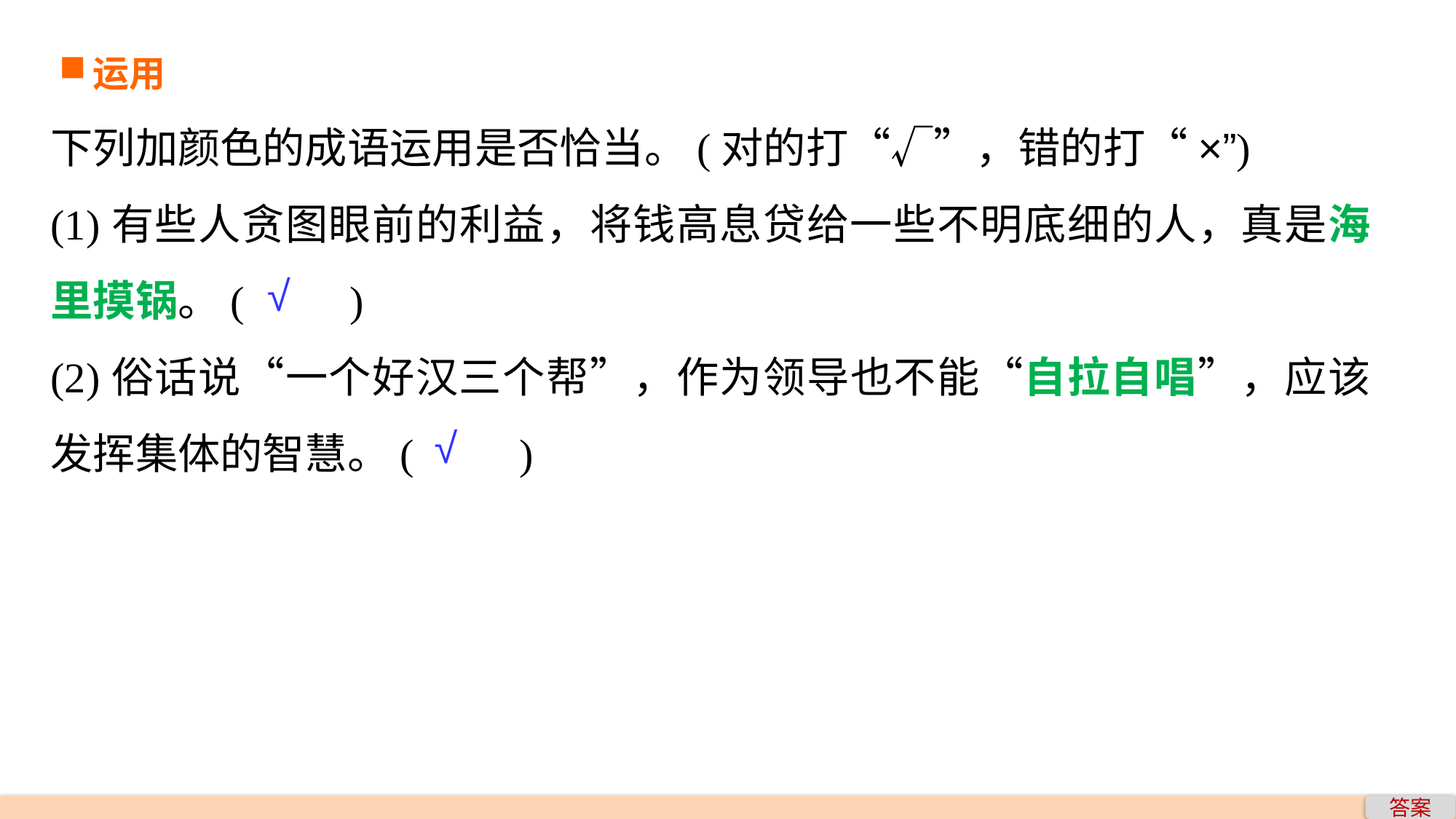

运用
下列加颜色的成语运用是否恰当。(对的打“√”，错的打“×”)
(1)有些人贪图眼前的利益，将钱高息贷给一些不明底细的人，真是海里摸锅。(　　)
(2)俗话说“一个好汉三个帮”，作为领导也不能“自拉自唱”，应该发挥集体的智慧。(　　)
√
√
答案